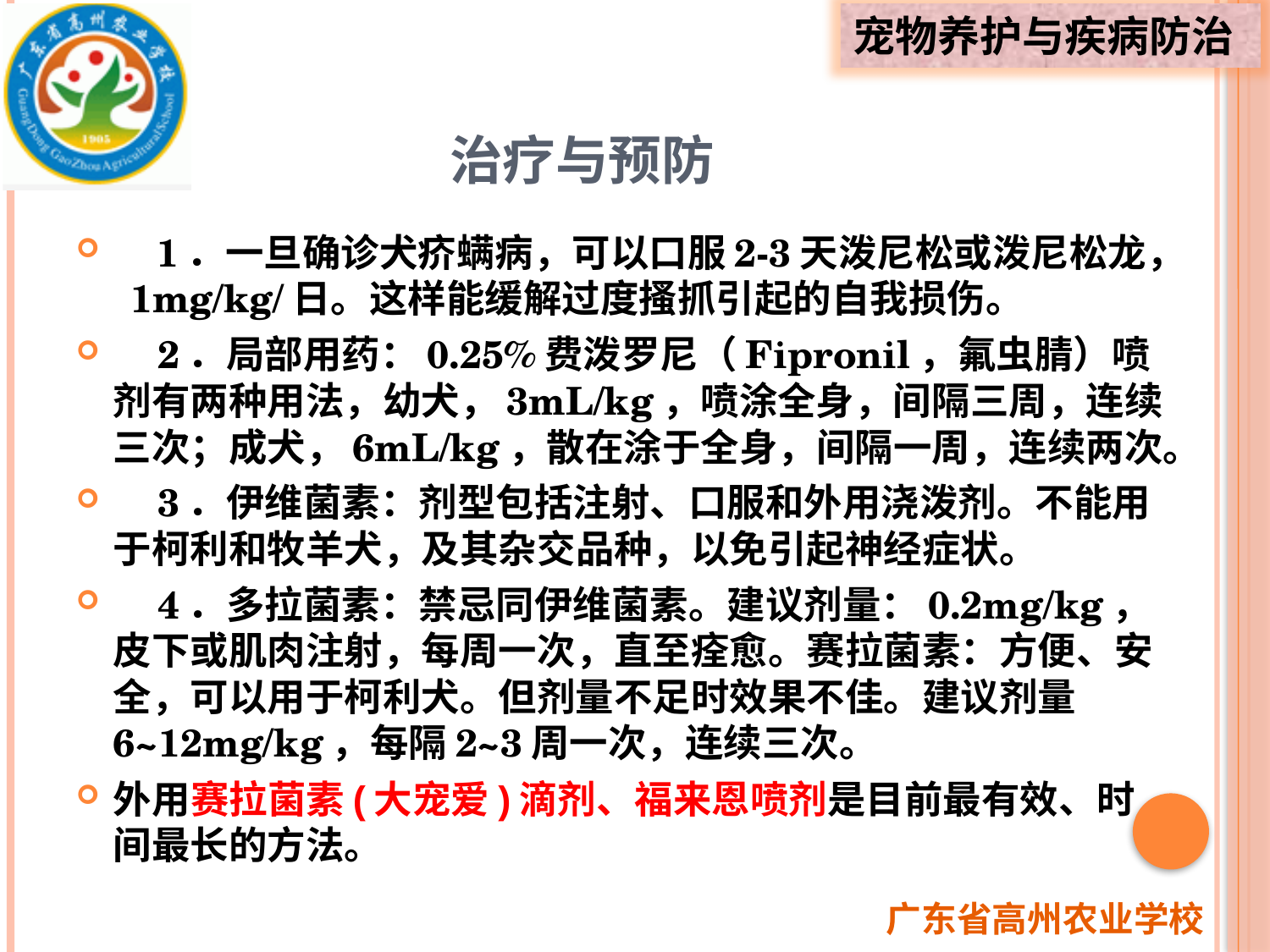

# 治疗与预防
    1．一旦确诊犬疥螨病，可以口服2-3天泼尼松或泼尼松龙， 1mg/kg/日。这样能缓解过度搔抓引起的自我损伤。
    2．局部用药：0.25%费泼罗尼（Fipronil，氟虫腈）喷剂有两种用法，幼犬，3mL/kg，喷涂全身，间隔三周，连续三次；成犬，6mL/kg，散在涂于全身，间隔一周，连续两次。
    3．伊维菌素：剂型包括注射、口服和外用浇泼剂。不能用于柯利和牧羊犬，及其杂交品种，以免引起神经症状。
    4．多拉菌素：禁忌同伊维菌素。建议剂量：0.2mg/kg，皮下或肌肉注射，每周一次，直至痊愈。赛拉菌素：方便、安全，可以用于柯利犬。但剂量不足时效果不佳。建议剂量6~12mg/kg，每隔2~3周一次，连续三次。
外用赛拉菌素(大宠爱)滴剂、福来恩喷剂是目前最有效、时间最长的方法。